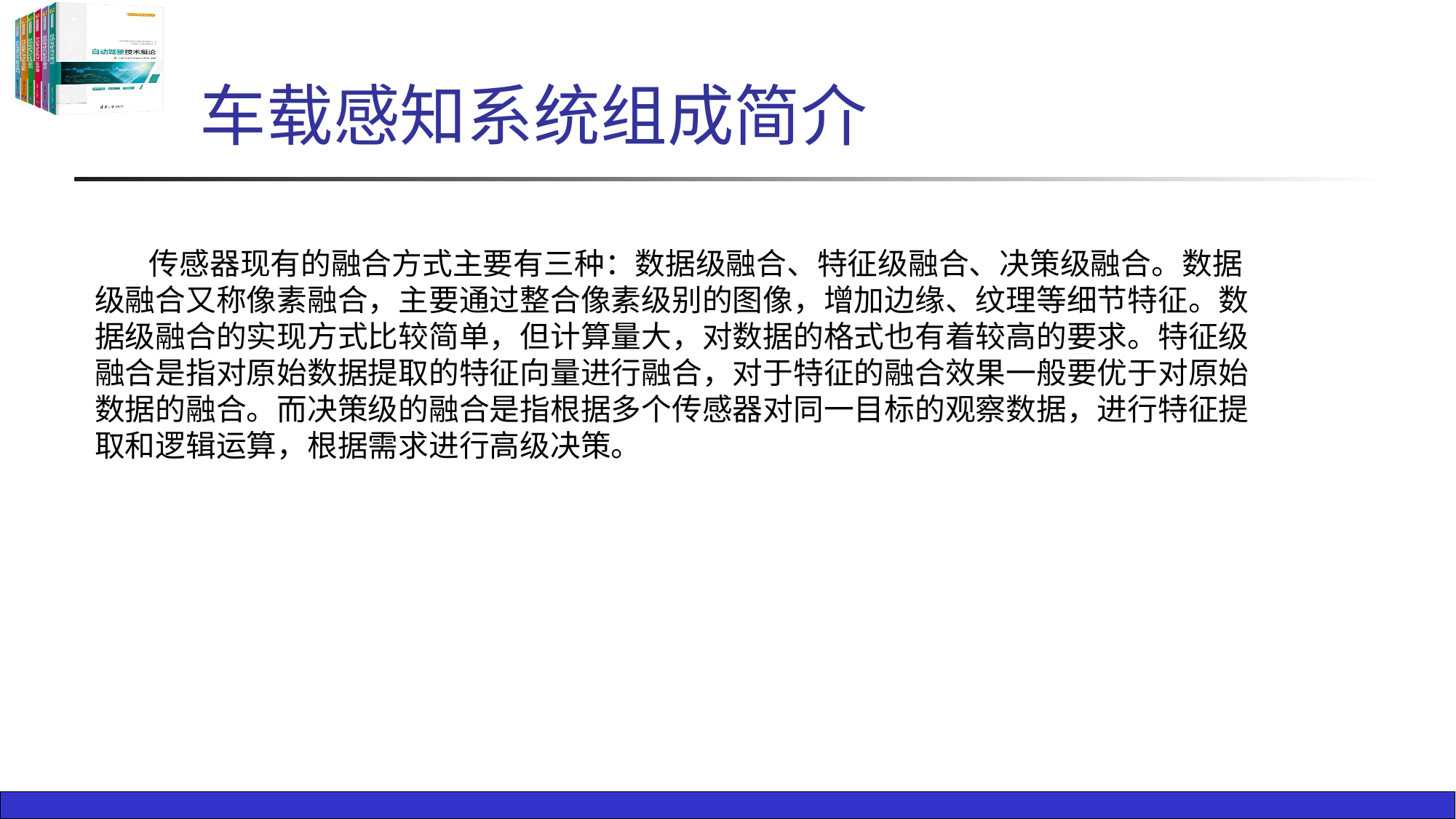

# 车载感知系统组成简介
       传感器现有的融合方式主要有三种：数据级融合、特征级融合、决策级融合。数据级融合又称像素融合，主要通过整合像素级别的图像，增加边缘、纹理等细节特征。数据级融合的实现方式比较简单，但计算量大，对数据的格式也有着较高的要求。特征级融合是指对原始数据提取的特征向量进行融合，对于特征的融合效果一般要优于对原始数据的融合。而决策级的融合是指根据多个传感器对同一目标的观察数据，进行特征提取和逻辑运算，根据需求进行高级决策。